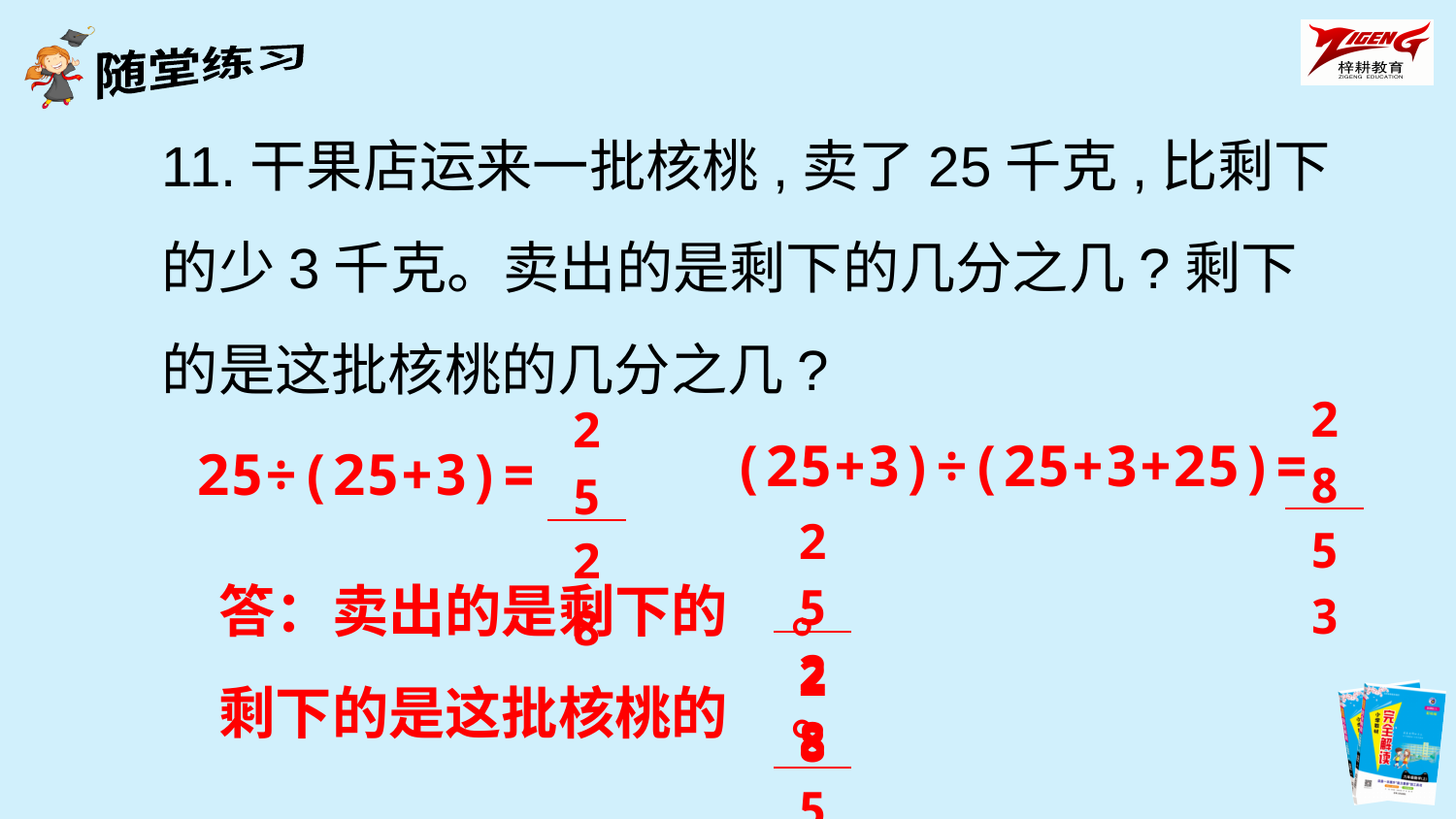

11.干果店运来一批核桃,卖了25千克,比剩下的少3千克。卖出的是剩下的几分之几?剩下的是这批核桃的几分之几?
| 28 |
| --- |
| 53 |
| 25 |
| --- |
| 28 |
(25+3)÷(25+3+25)=
25÷(25+3)=
| 25 |
| --- |
| 28 |
答：卖出的是剩下的     。
剩下的是这批核桃的     。
| 28 |
| --- |
| 53 |